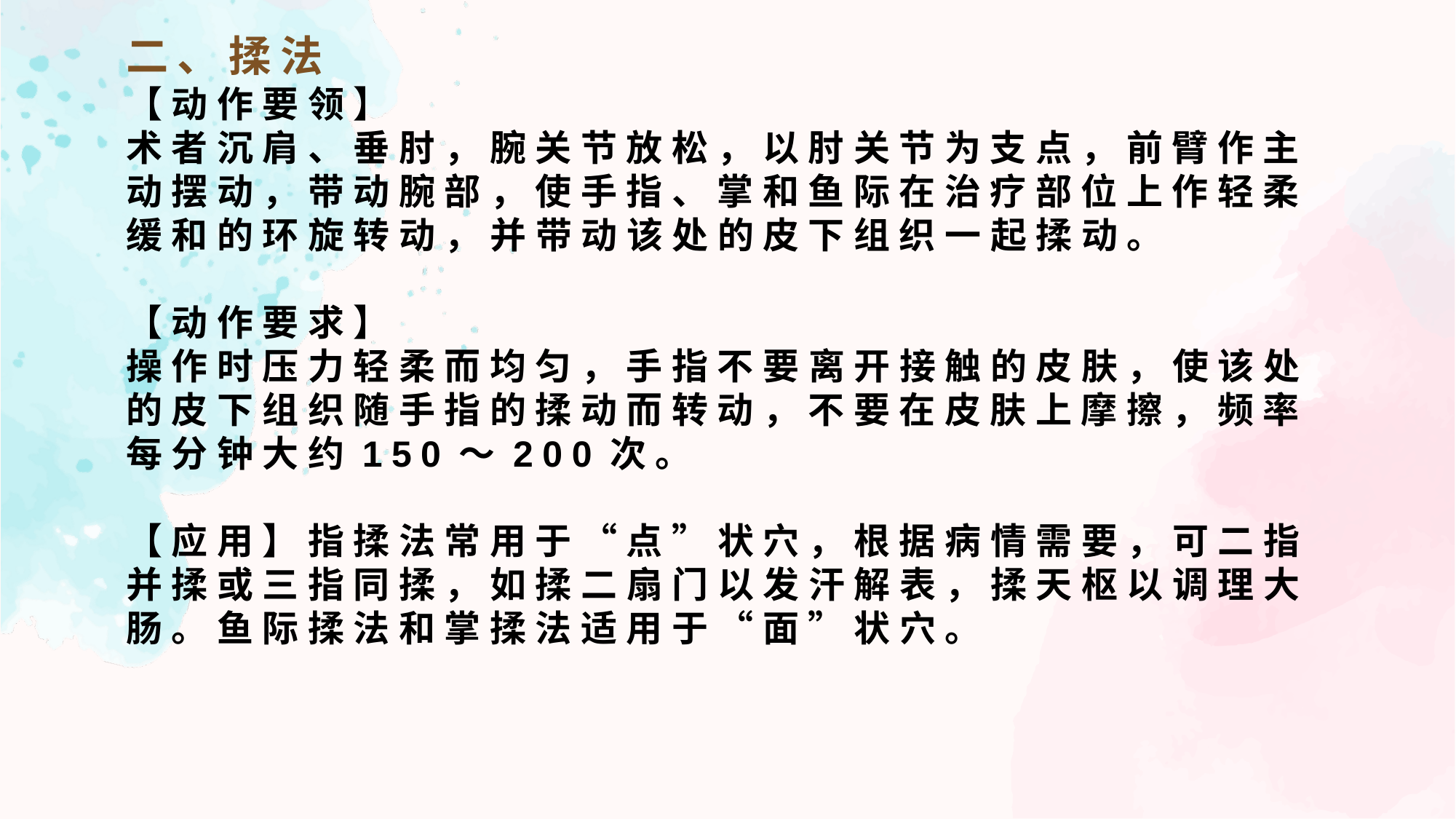

二、揉法
【动作要领】
术者沉肩、垂肘，腕关节放松，以肘关节为支点，前臂作主动摆动，带动腕部，使手指、掌和鱼际在治疗部位上作轻柔缓和的环旋转动，并带动该处的皮下组织一起揉动。

【动作要求】
操作时压力轻柔而均匀，手指不要离开接触的皮肤，使该处的皮下组织随手指的揉动而转动，不要在皮肤上摩擦，频率每分钟大约150～200次。

【应用】指揉法常用于“点”状穴，根据病情需要，可二指并揉或三指同揉，如揉二扇门以发汗解表，揉天枢以调理大肠。鱼际揉法和掌揉法适用于“面”状穴。